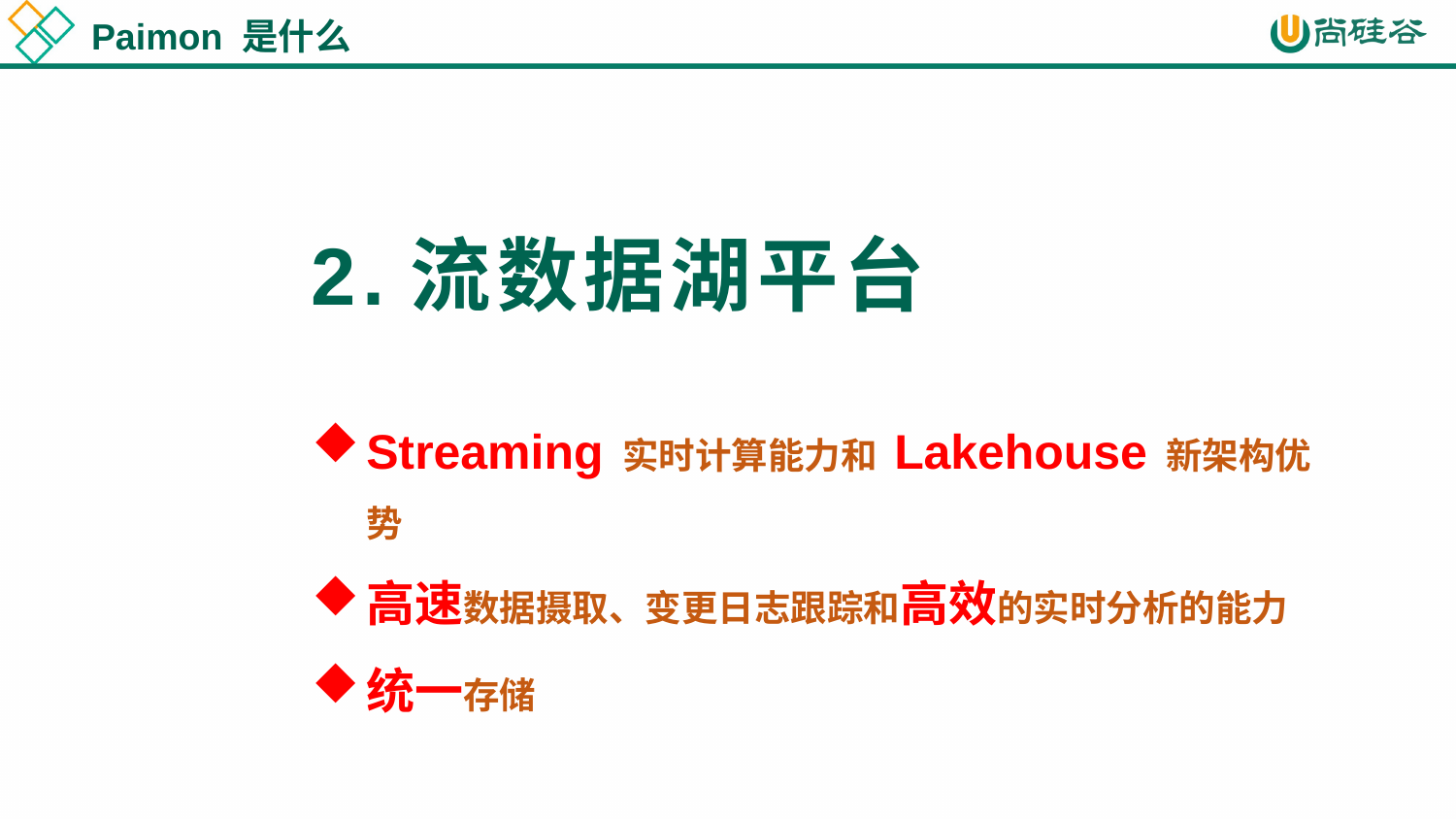

Flink特点
Paimon 是什么
2.流数据湖平台
Paimon 核心特点
1.由Flink社区孵化
Streaming 实时计算能力和 Lakehouse 新架构优势
高速数据摄取、变更日志跟踪和高效的实时分析的能力
统一存储